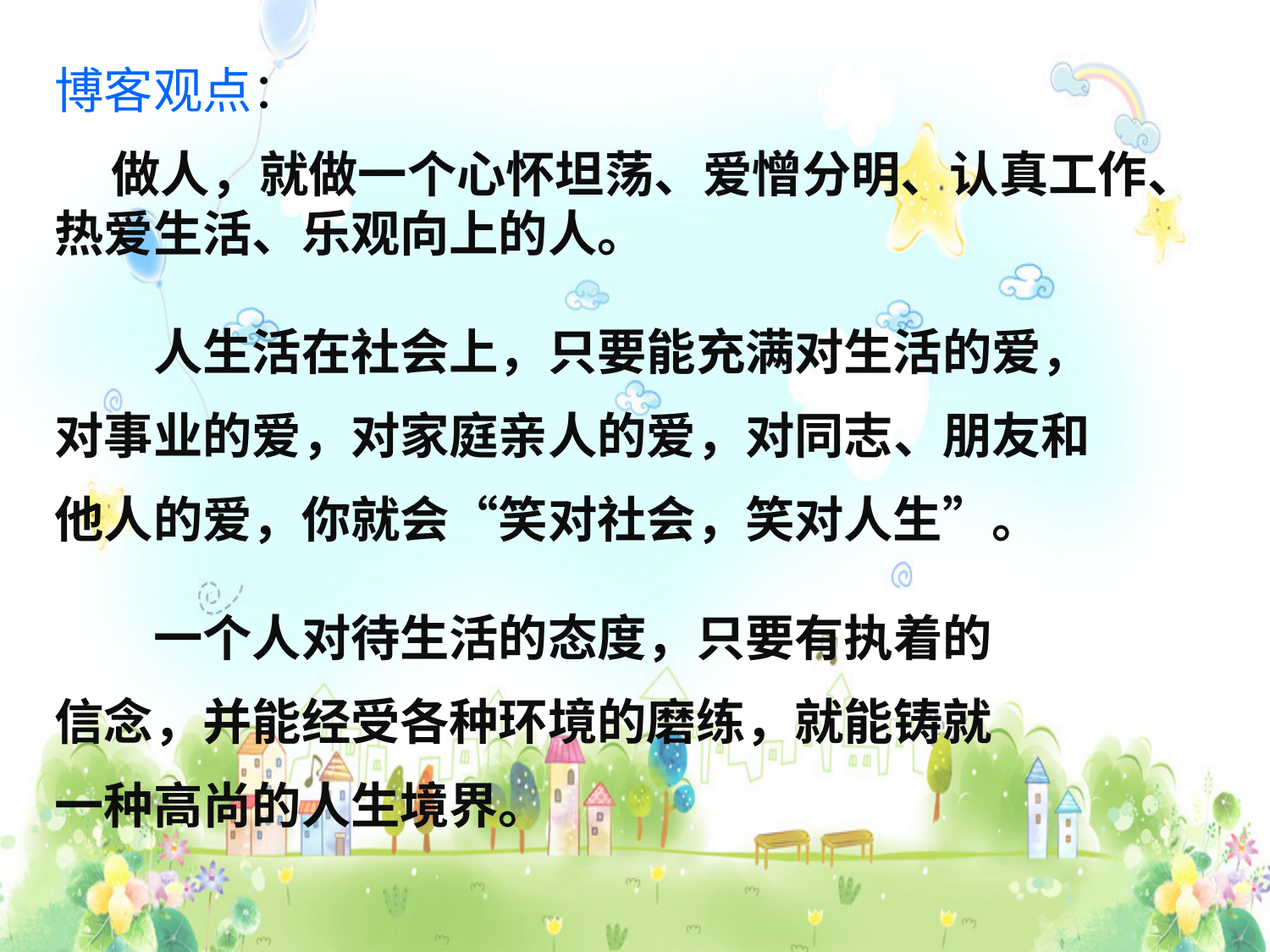

博客观点：
    做人，就做一个心怀坦荡、爱憎分明、认真工作、热爱生活、乐观向上的人。
　　人生活在社会上，只要能充满对生活的爱，
对事业的爱，对家庭亲人的爱，对同志、朋友和
他人的爱，你就会“笑对社会，笑对人生”。
　　一个人对待生活的态度，只要有执着的
信念，并能经受各种环境的磨练，就能铸就
一种高尚的人生境界。